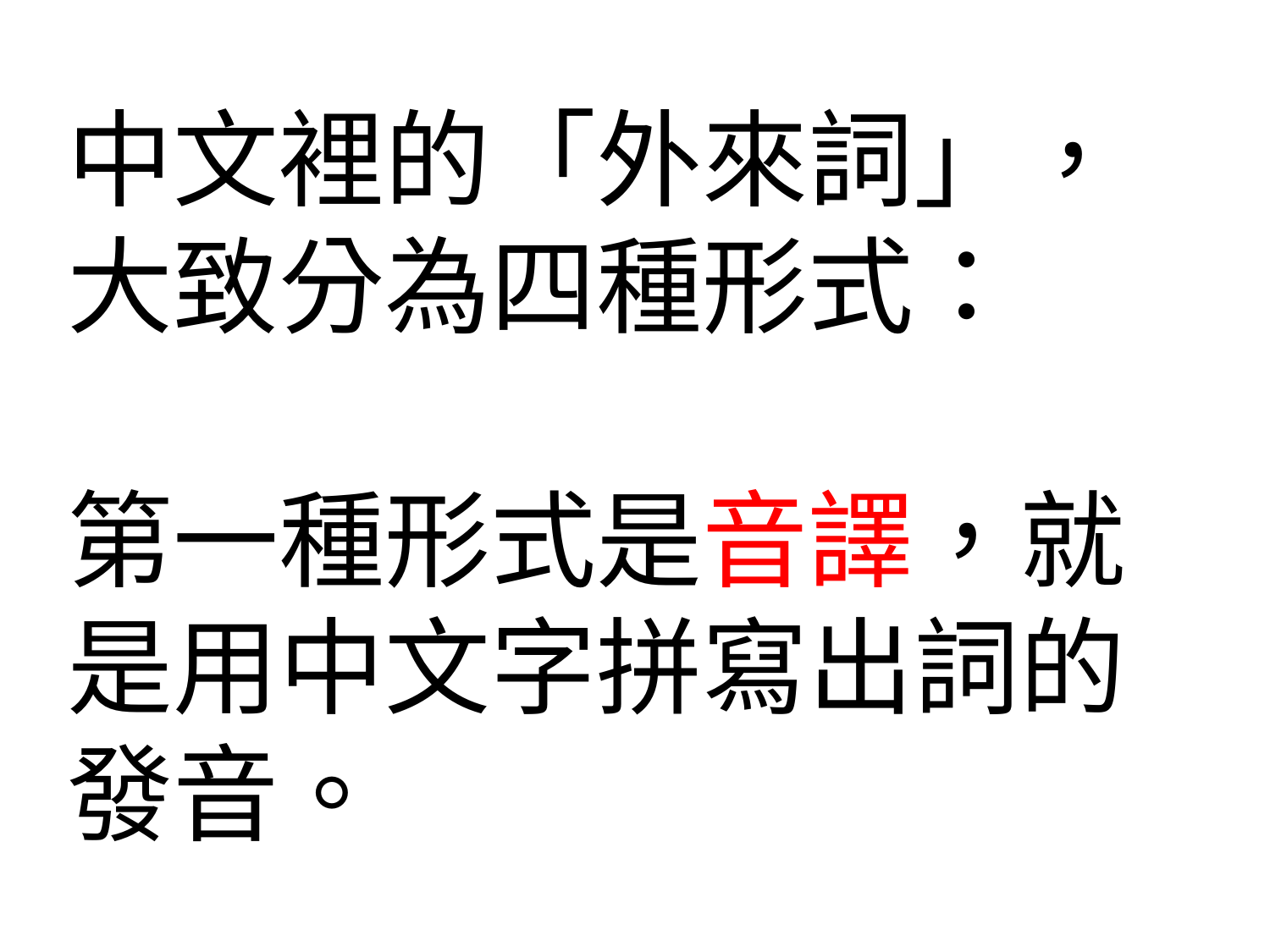

中文裡的「外來詞」，大致分為四種形式：

第一種形式是音譯，就是用中文字拼寫出詞的發音。